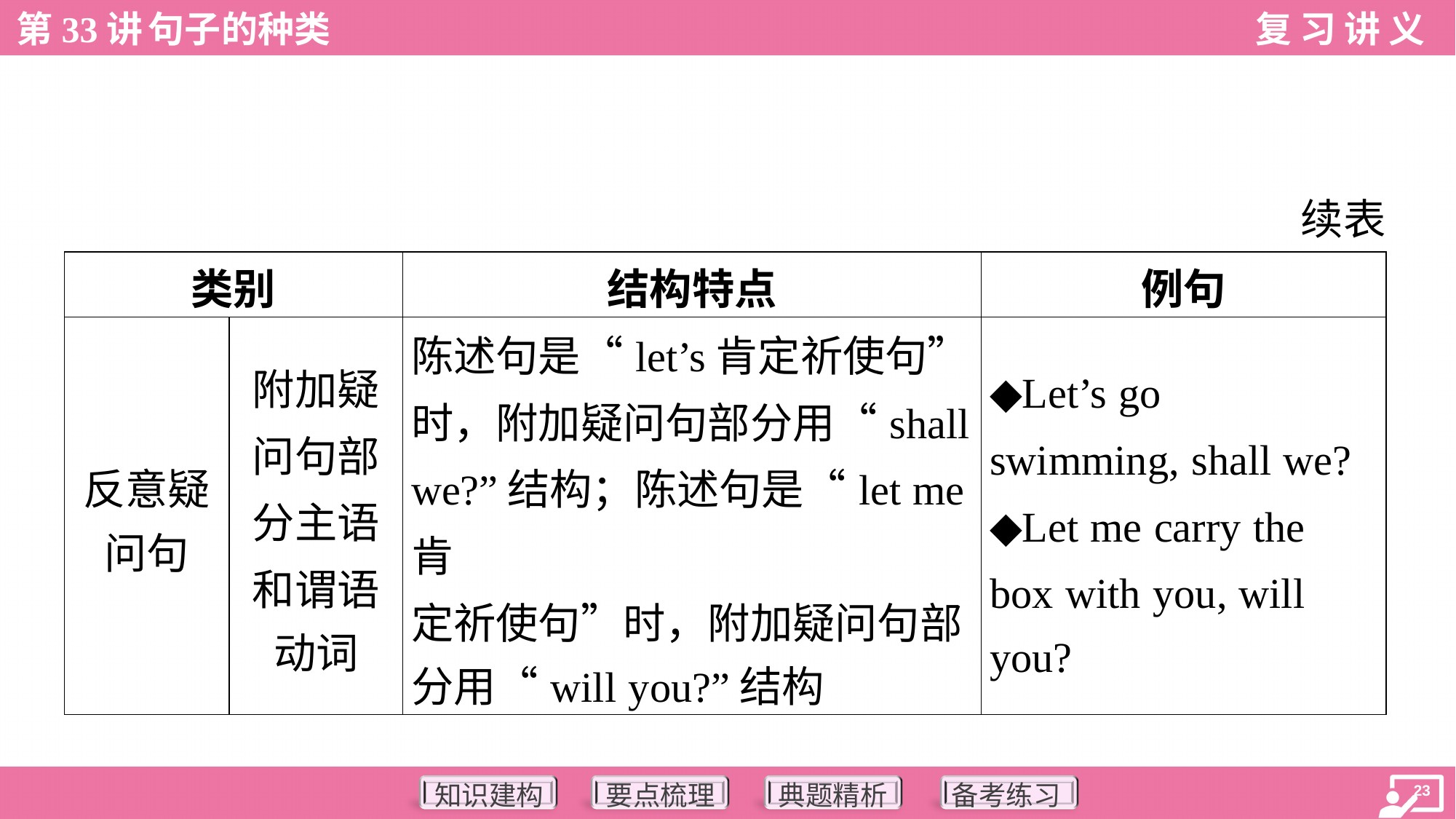

续表
| 类别 |  | 结构特点 | 例句 |
| --- | --- | --- | --- |
| 反意疑 问句 | 附加疑 问句部 分主语 和谓语 动词 | 陈述句是“let’s肯定祈使句” 时，附加疑问句部分用“shall we?”结构；陈述句是“let me肯 定祈使句”时，附加疑问句部 分用“will you?”结构 | ◆Let’s go swimming, shall we? ◆Let me carry the box with you, will you? |